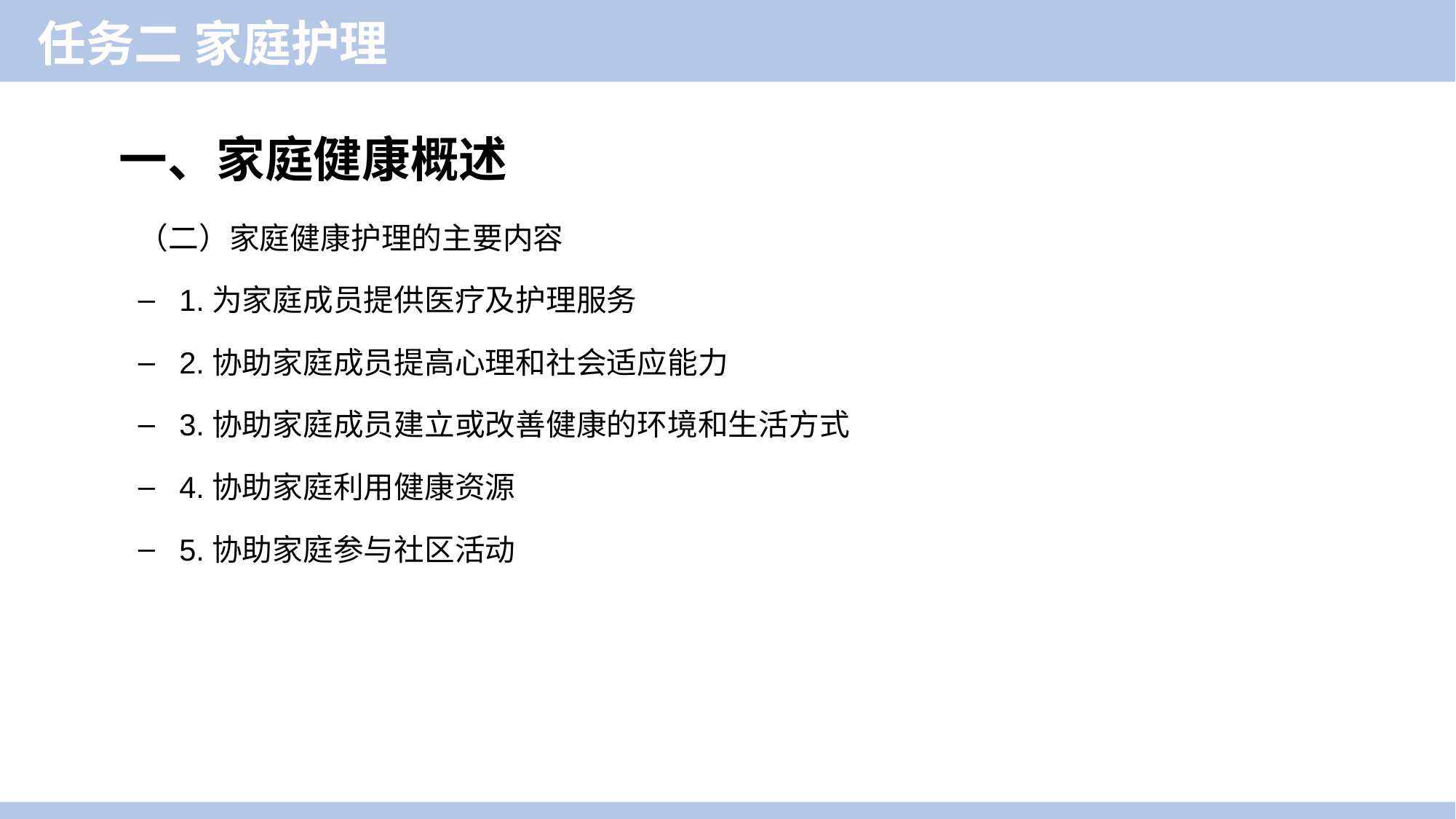

任务二 家庭护理
一、家庭健康概述
（二）家庭健康护理的主要内容
1.为家庭成员提供医疗及护理服务
2.协助家庭成员提高心理和社会适应能力
3.协助家庭成员建立或改善健康的环境和生活方式
4.协助家庭利用健康资源
5.协助家庭参与社区活动